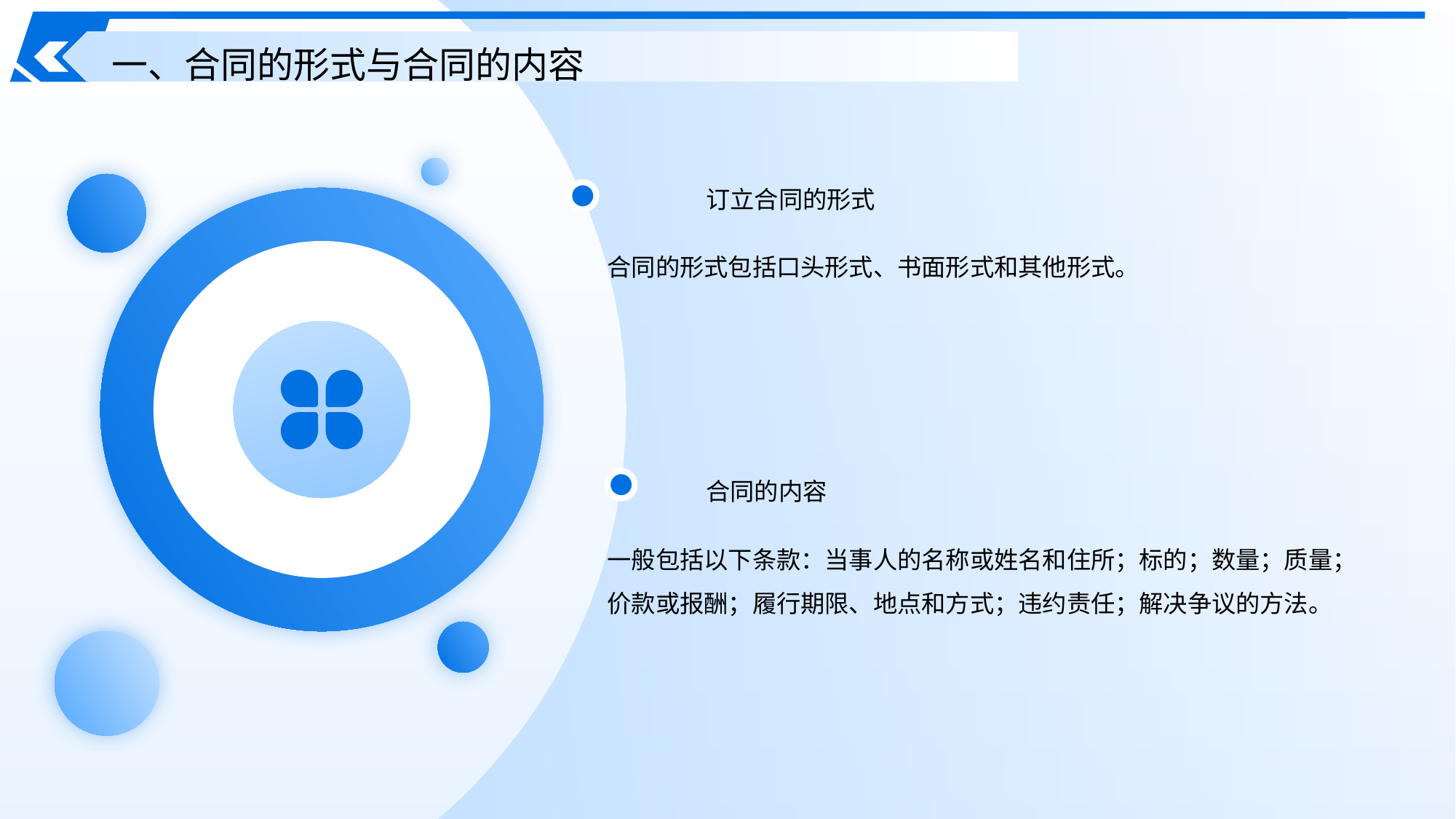

一、合同的形式与合同的内容

订立合同的形式

合同的形式包括口头形式、书面形式和其他形式。

合同的内容

一般包括以下条款：当事人的名称或姓名和住所；标的；数量；质量；价款或报酬；履行期限、地点和方式；违约责任；解决争议的方法。